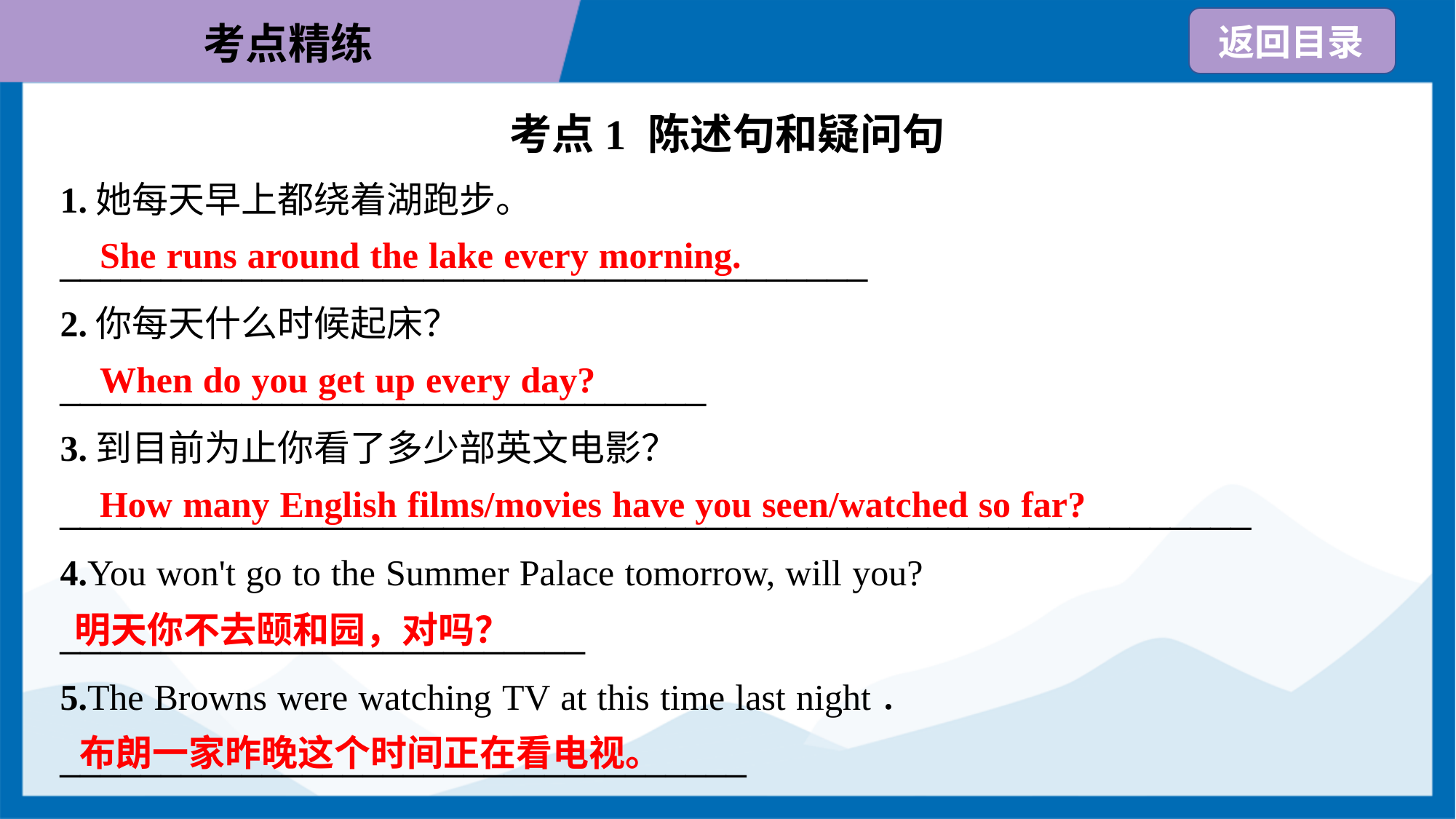

考点1 陈述句和疑问句
1.她每天早上都绕着湖跑步。
________________________________________
2.你每天什么时候起床？
________________________________
3.到目前为止你看了多少部英文电影？
___________________________________________________________
4.You won't go to the Summer Palace tomorrow, will you?
__________________________
5.The Browns were watching TV at this time last night．
__________________________________
She runs around the lake every morning.
When do you get up every day?
How many English films/movies have you seen/watched so far?
明天你不去颐和园，对吗？
布朗一家昨晚这个时间正在看电视。